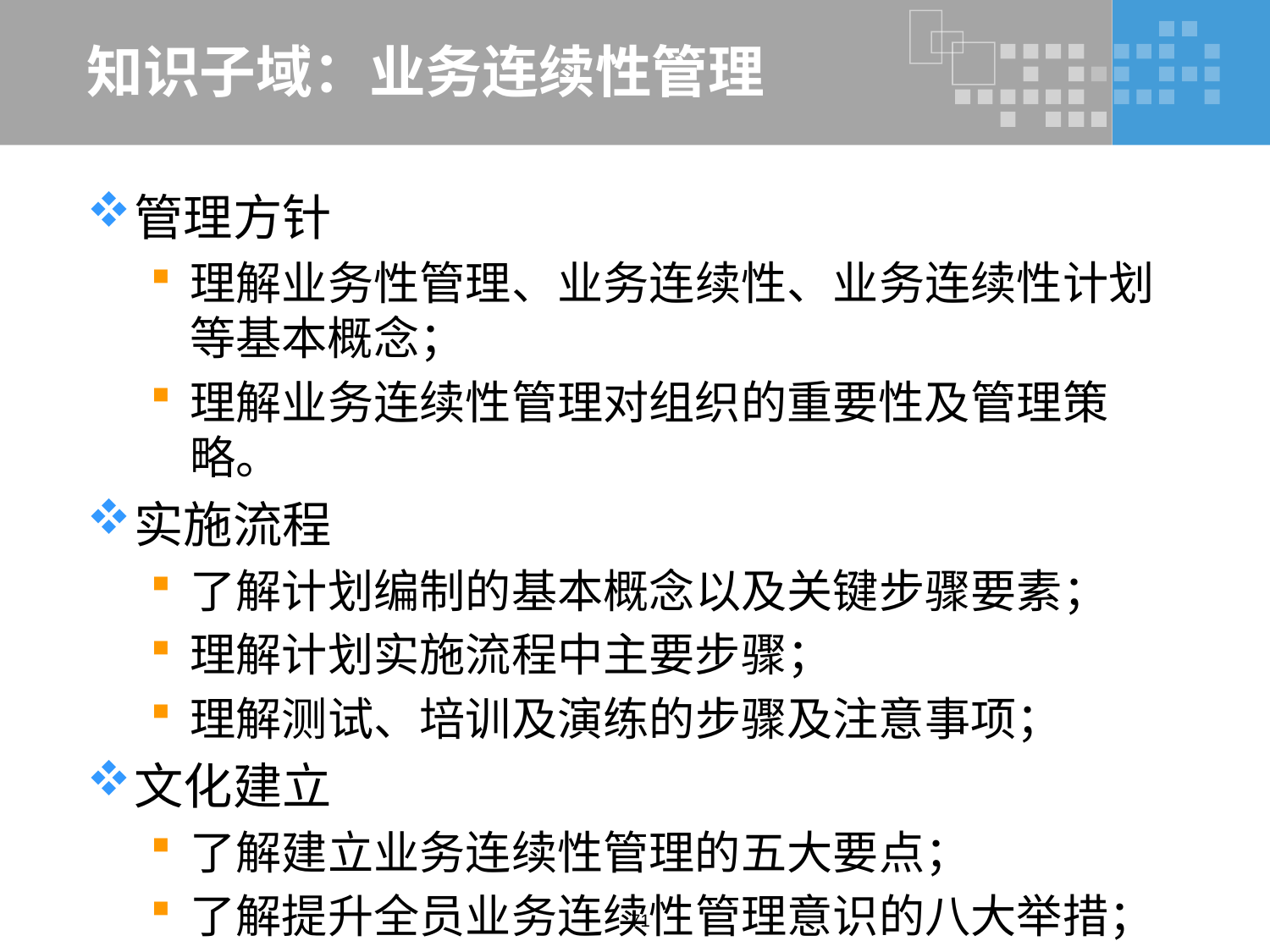

# 知识子域：业务连续性管理
管理方针
理解业务性管理、业务连续性、业务连续性计划等基本概念；
理解业务连续性管理对组织的重要性及管理策略。
实施流程
了解计划编制的基本概念以及关键步骤要素；
理解计划实施流程中主要步骤；
理解测试、培训及演练的步骤及注意事项；
文化建立
了解建立业务连续性管理的五大要点；
了解提升全员业务连续性管理意识的八大举措；

71